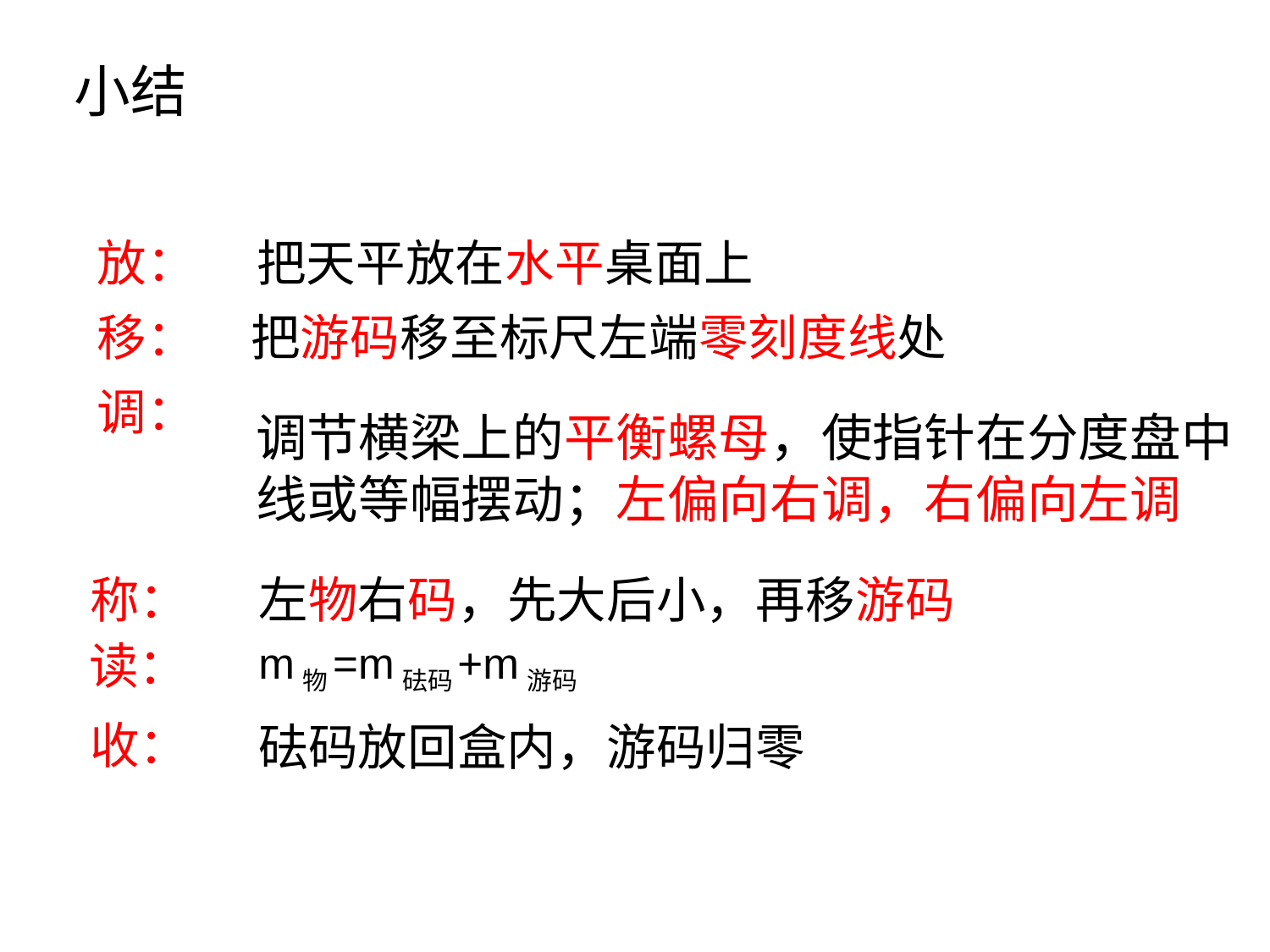

小结
放：
把天平放在水平桌面上
移：
把游码移至标尺左端零刻度线处
调节横梁上的平衡螺母，使指针在分度盘中线或等幅摆动；左偏向右调，右偏向左调
调：
称：
左物右码，先大后小，再移游码
读：
m物=m砝码+m游码
收：
砝码放回盒内，游码归零